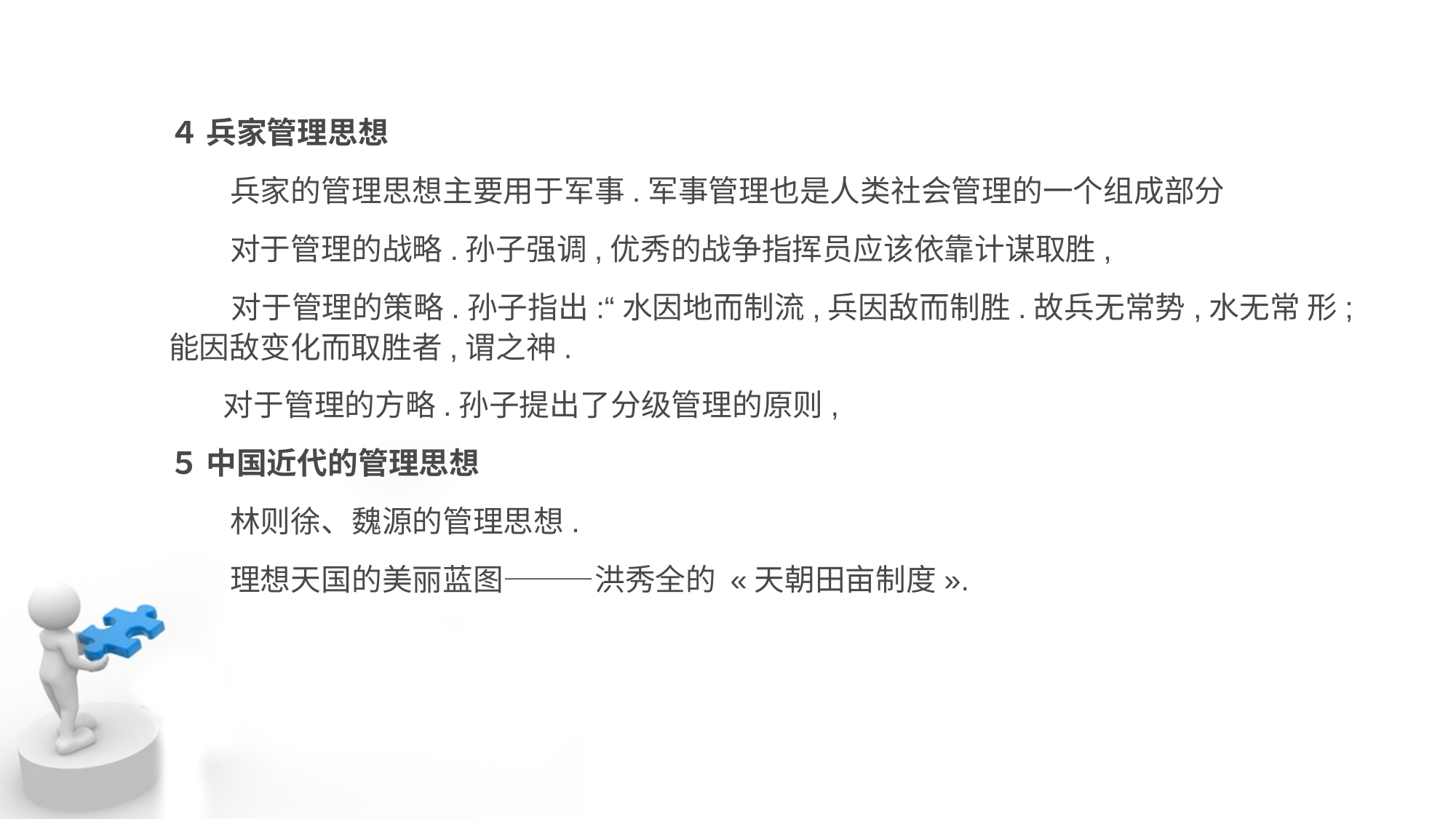

４ 兵家管理思想
        兵家的管理思想主要用于军事.军事管理也是人类社会管理的一个组成部分
        对于管理的战略.孙子强调,优秀的战争指挥员应该依靠计谋取胜,
        对于管理的策略.孙子指出:“水因地而制流,兵因敌而制胜.故兵无常势,水无常 形;能因敌变化而取胜者,谓之神.
       对于管理的方略.孙子提出了分级管理的原则,
５ 中国近代的管理思想
        林则徐、魏源的管理思想.
        理想天国的美丽蓝图———洪秀全的 «天朝田亩制度».